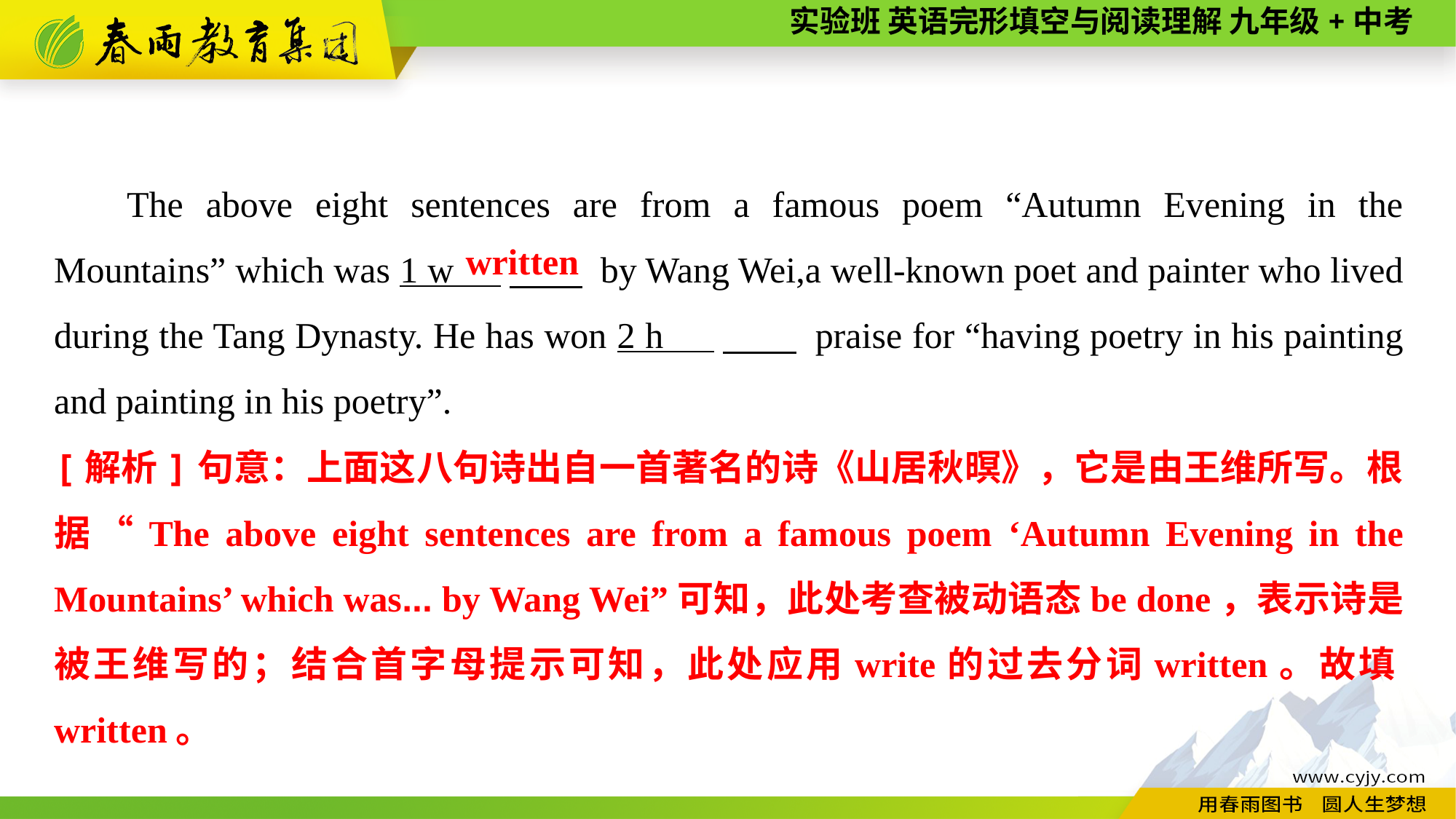

The above eight sentences are from a famous poem “Autumn Evening in the Mountains” which was 1 w     　　 by Wang Wei,a well-known poet and painter who lived during the Tang Dynasty. He has won 2 h     　　 praise for “having poetry in his painting and painting in his poetry”.
written
[解析]句意：上面这八句诗出自一首著名的诗《山居秋暝》，它是由王维所写。根据“The above eight sentences are from a famous poem ‘Autumn Evening in the Mountains’ which was... by Wang Wei”可知，此处考查被动语态be done，表示诗是被王维写的；结合首字母提示可知，此处应用write的过去分词written。故填written。